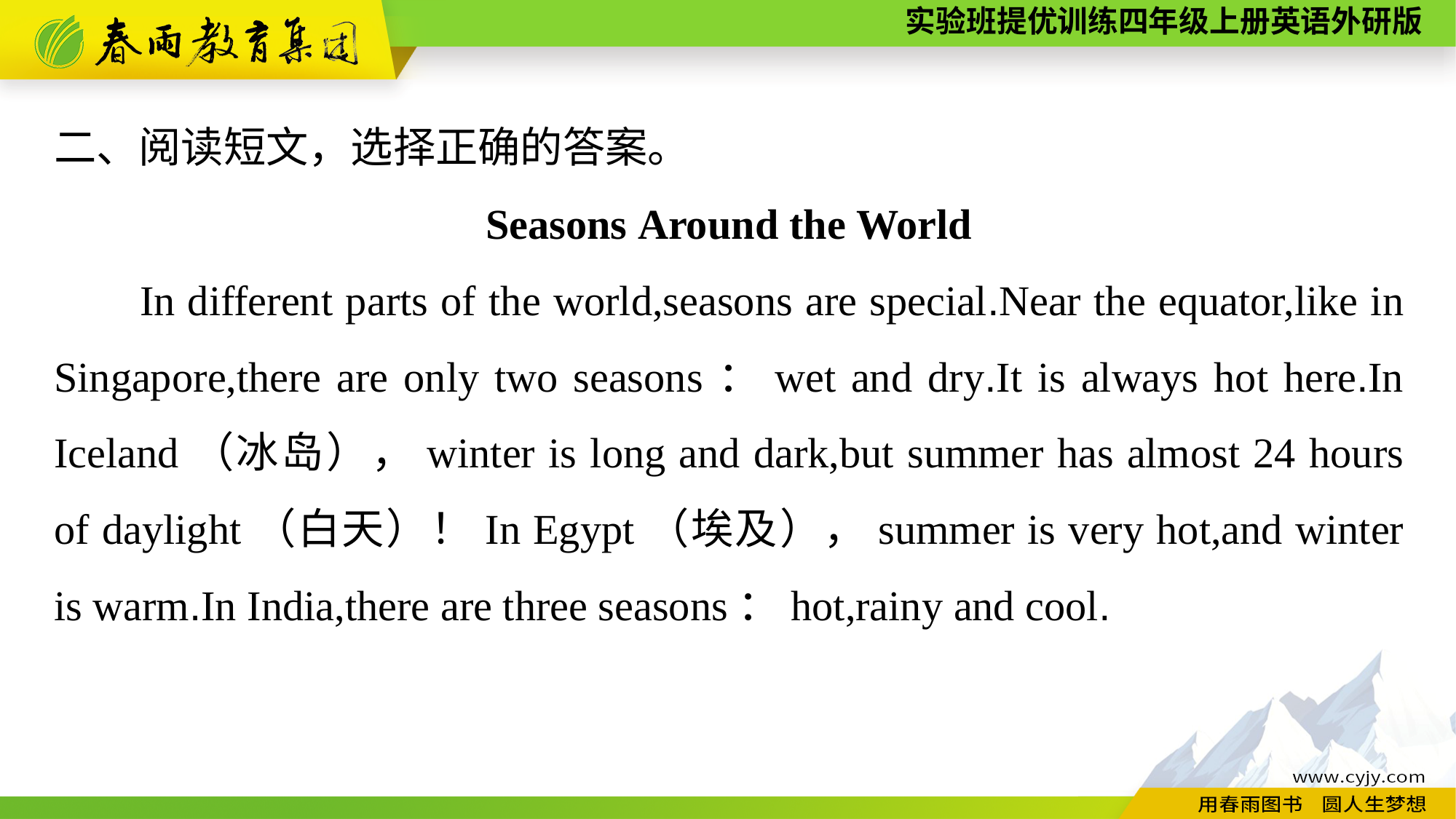

二、阅读短文，选择正确的答案。
Seasons Around the World
In different parts of the world,seasons are special.Near the equator,like in Singapore,there are only two seasons：wet and dry.It is always hot here.In Iceland（冰岛），winter is long and dark,but summer has almost 24 hours of daylight（白天）！In Egypt（埃及），summer is very hot,and winter is warm.In India,there are three seasons：hot,rainy and cool.